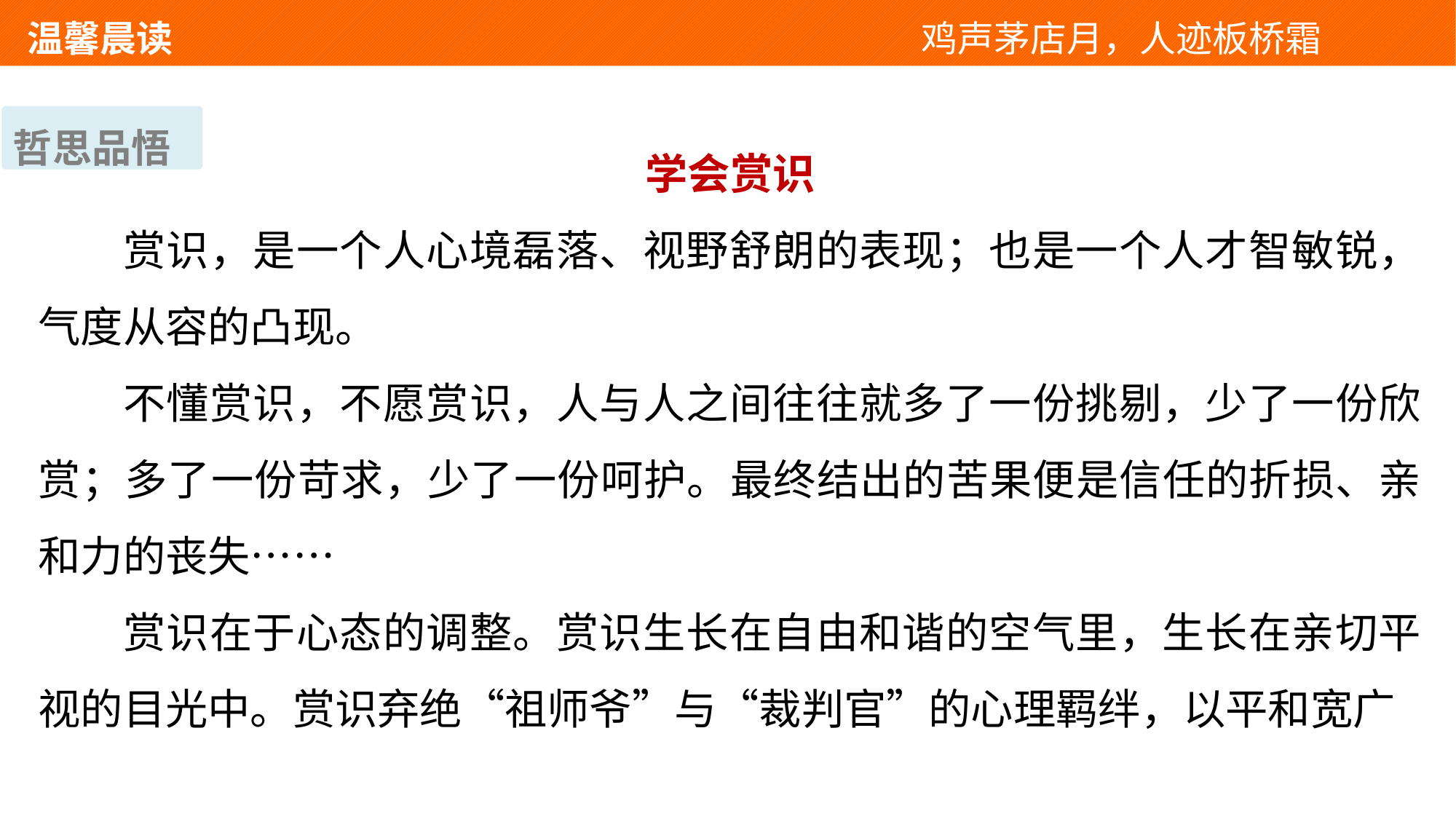

温馨晨读                                     　 　　　　　　　　　　　鸡声茅店月，人迹板桥霜
哲思品悟

学会赏识
赏识，是一个人心境磊落、视野舒朗的表现；也是一个人才智敏锐，气度从容的凸现。
不懂赏识，不愿赏识，人与人之间往往就多了一份挑剔，少了一份欣赏；多了一份苛求，少了一份呵护。最终结出的苦果便是信任的折损、亲和力的丧失……
赏识在于心态的调整。赏识生长在自由和谐的空气里，生长在亲切平视的目光中。赏识弃绝“祖师爷”与“裁判官”的心理羁绊，以平和宽广